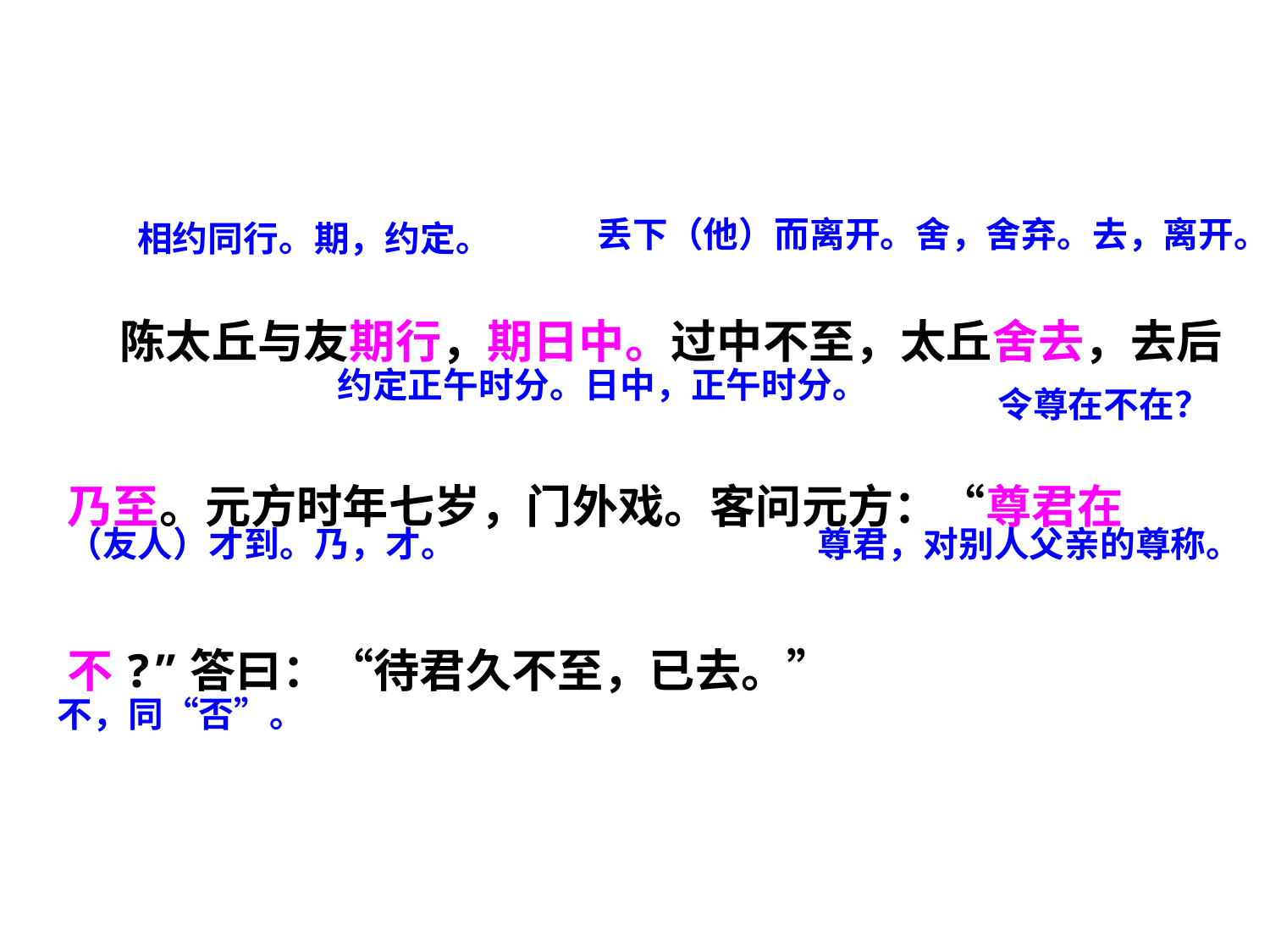

陈太丘与友期行，期日中。过中不至，太丘舍去，去后乃至。元方时年七岁，门外戏。客问元方：“尊君在不?”答曰：“待君久不至，已去。”
丢下（他）而离开。舍，舍弃。去，离开。
相约同行。期，约定。
约定正午时分。日中，正午时分。
令尊在不在？
（友人）才到。乃，才。
尊君，对别人父亲的尊称。
不，同“否”。